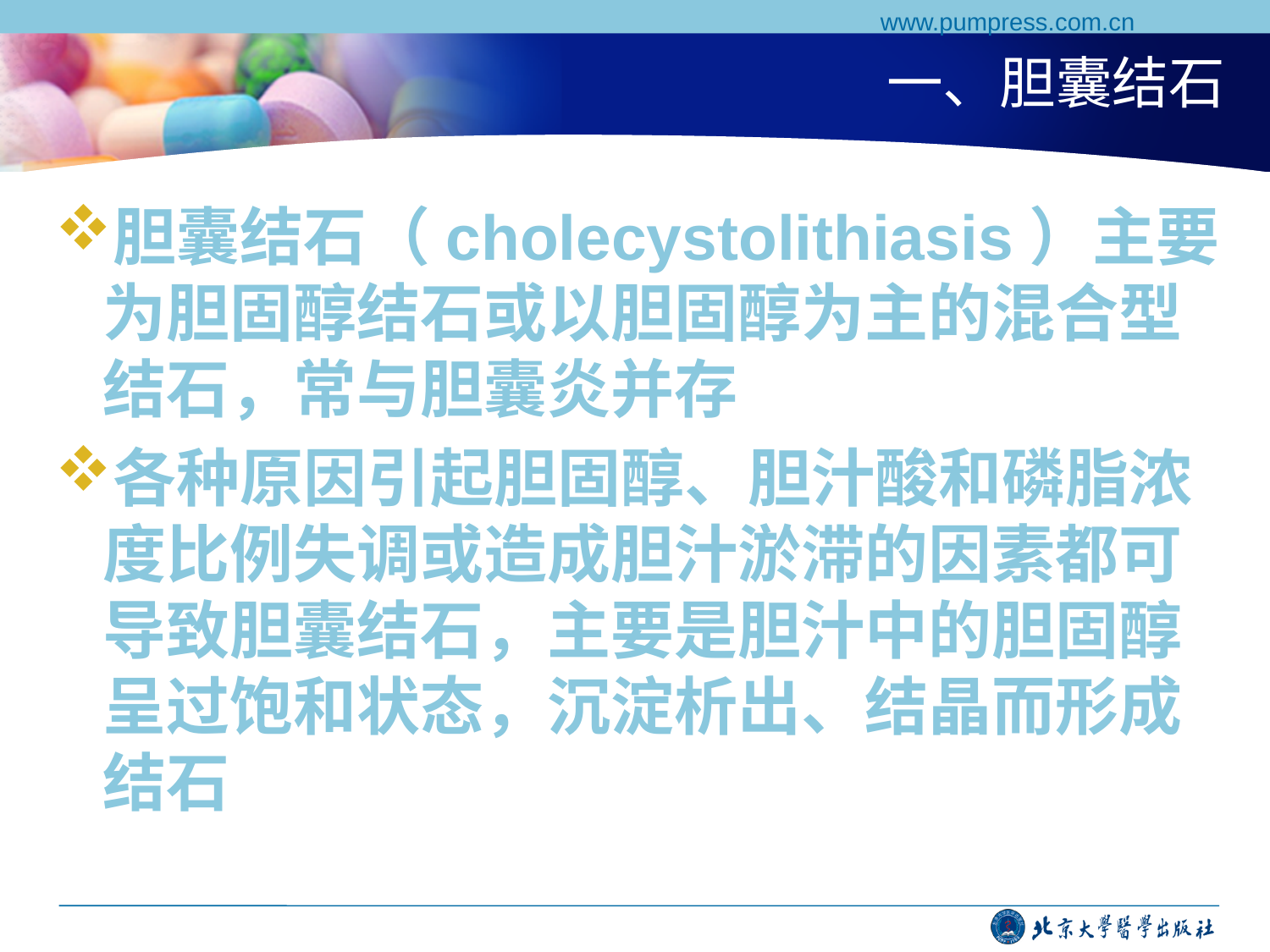

www.pumpress.com.cn
# 一、胆囊结石
胆囊结石（cholecystolithiasis）主要为胆固醇结石或以胆固醇为主的混合型结石，常与胆囊炎并存
各种原因引起胆固醇、胆汁酸和磷脂浓度比例失调或造成胆汁淤滞的因素都可导致胆囊结石，主要是胆汁中的胆固醇呈过饱和状态，沉淀析出、结晶而形成结石